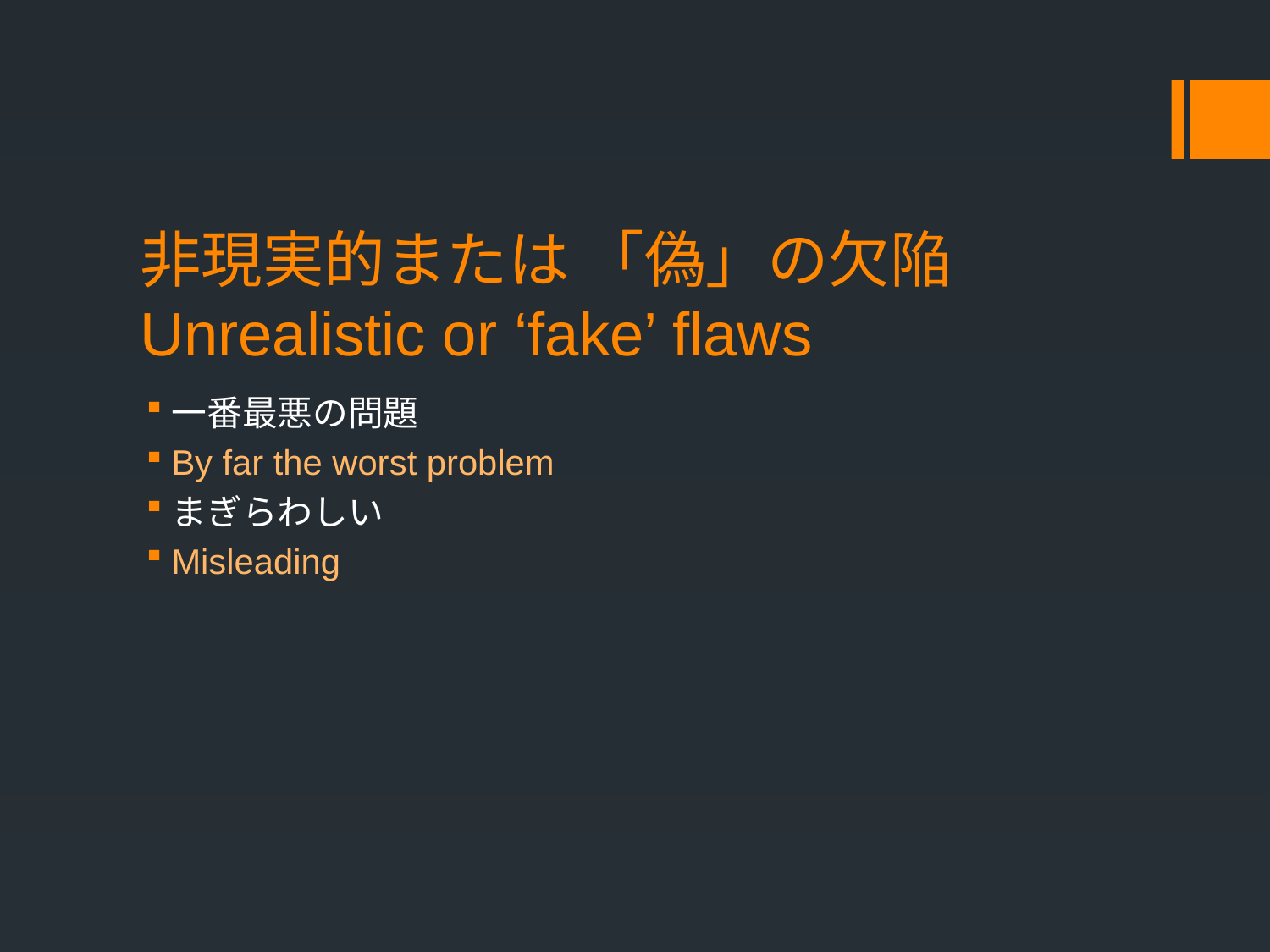

# 非現実的または 「偽」の欠陥 Unrealistic or ‘fake’ flaws
一番最悪の問題
By far the worst problem
まぎらわしい
Misleading